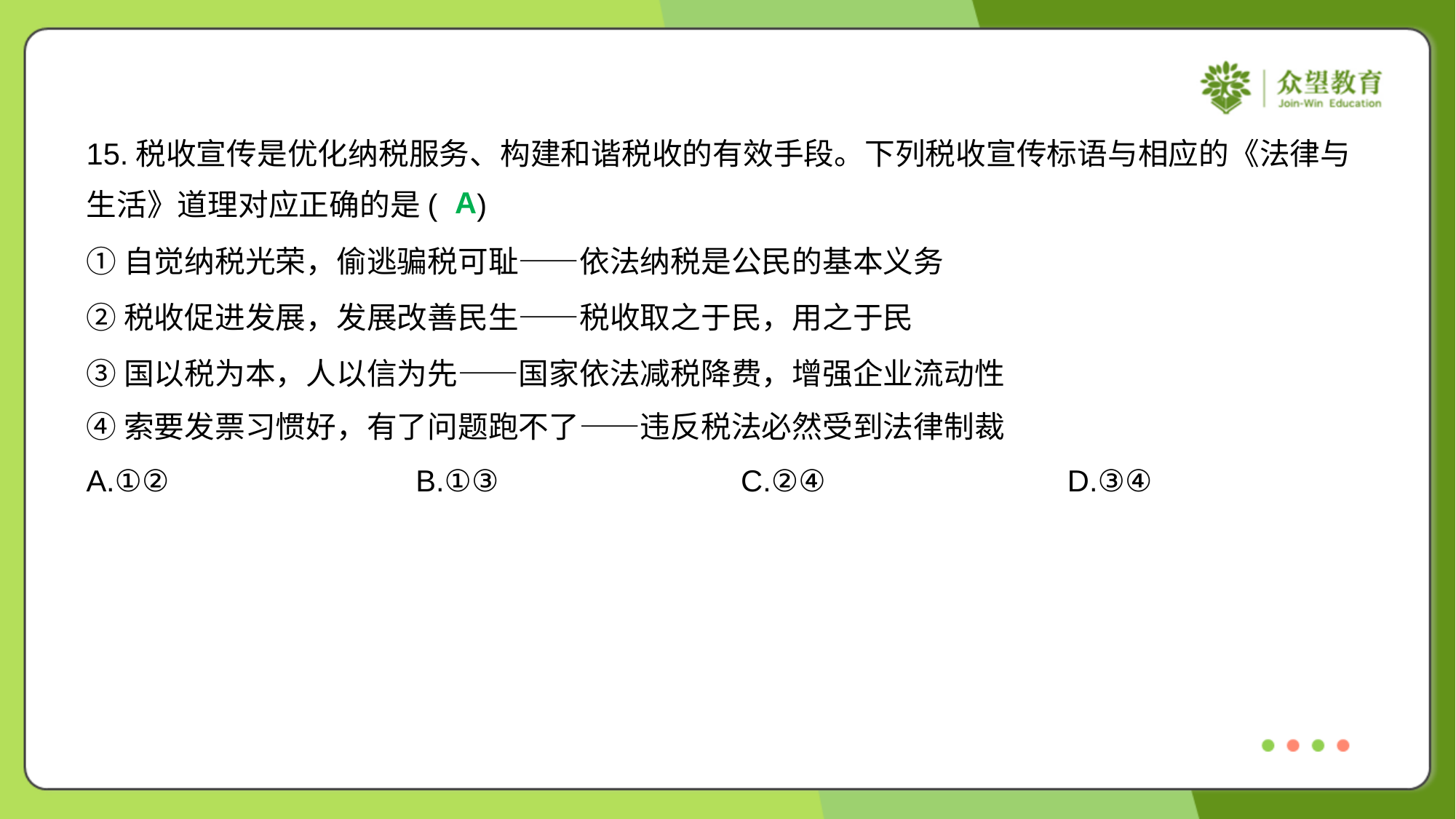

15.税收宣传是优化纳税服务、构建和谐税收的有效手段。下列税收宣传标语与相应的《法律与
生活》道理对应正确的是(     )
A
①自觉纳税光荣，偷逃骗税可耻——依法纳税是公民的基本义务
②税收促进发展，发展改善民生——税收取之于民，用之于民
③国以税为本，人以信为先——国家依法减税降费，增强企业流动性
④索要发票习惯好，有了问题跑不了——违反税法必然受到法律制裁
A.①②	B.①③	C.②④	D.③④